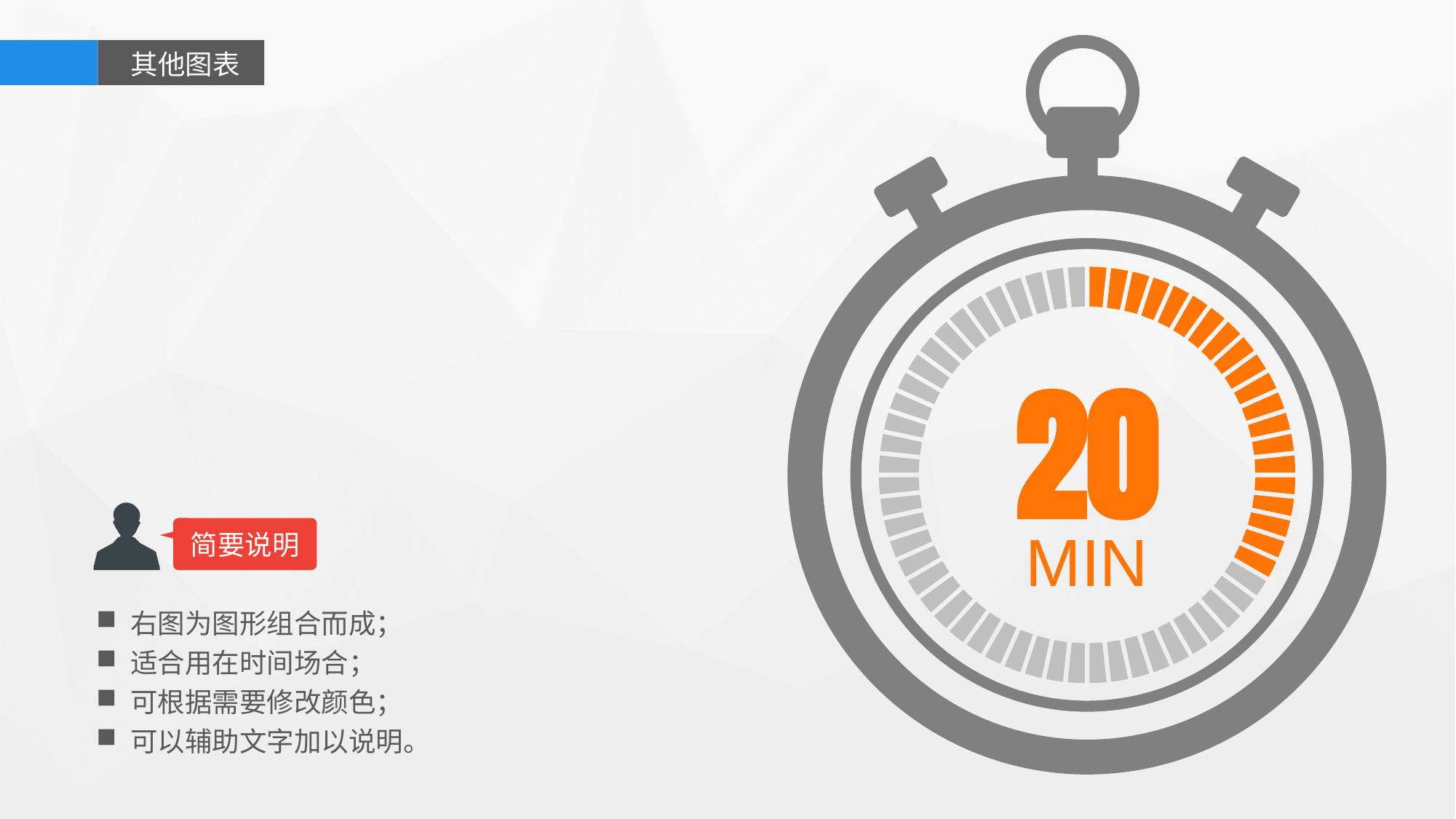

其他图表

20

MIN

简要说明

右图为图形组合而成；
适合用在时间场合；
可根据需要修改颜色；
可以辅助文字加以说明。